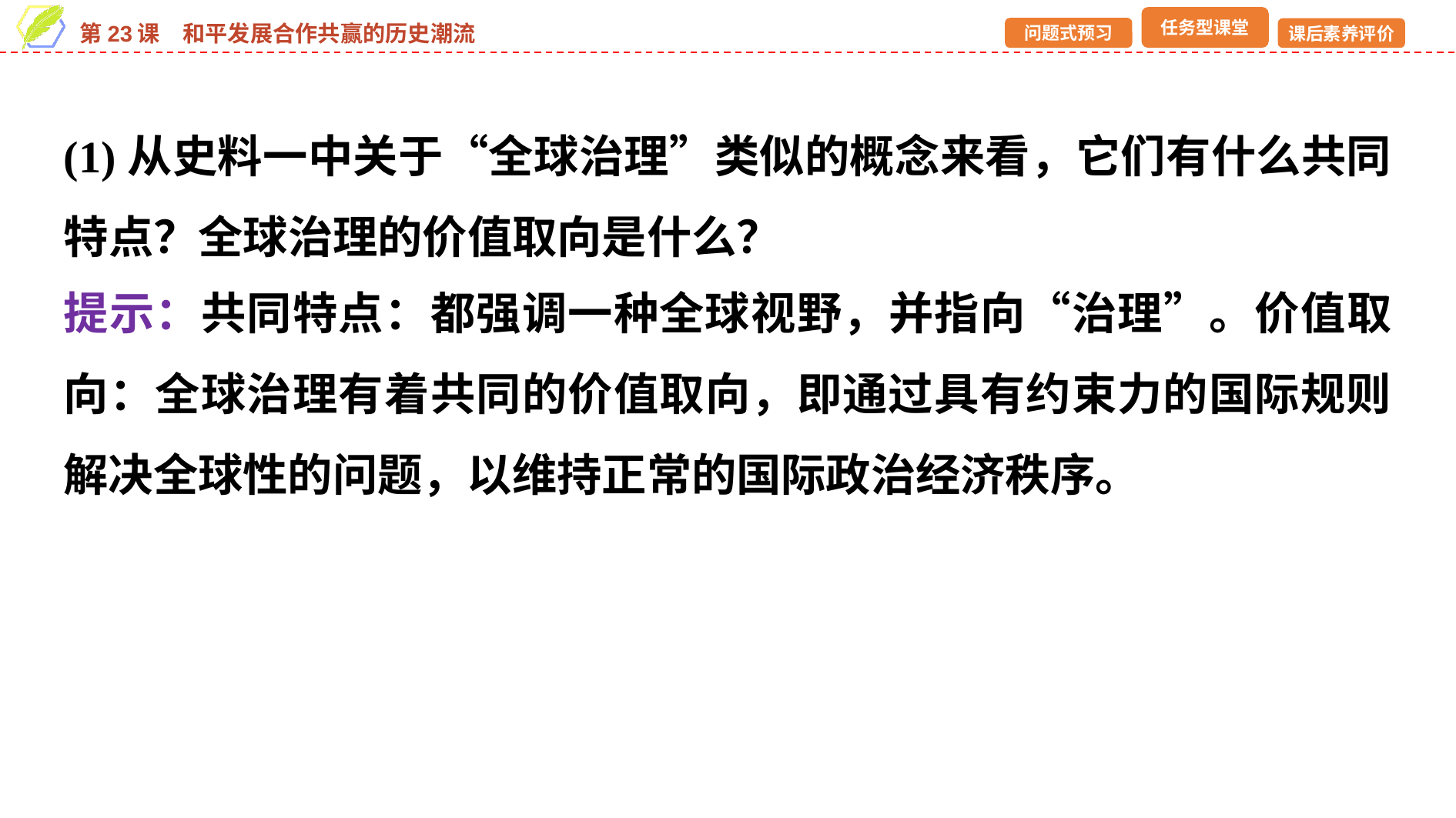

(1)从史料一中关于“全球治理”类似的概念来看，它们有什么共同特点？全球治理的价值取向是什么？
提示：共同特点：都强调一种全球视野，并指向“治理”。价值取向：全球治理有着共同的价值取向，即通过具有约束力的国际规则解决全球性的问题，以维持正常的国际政治经济秩序。